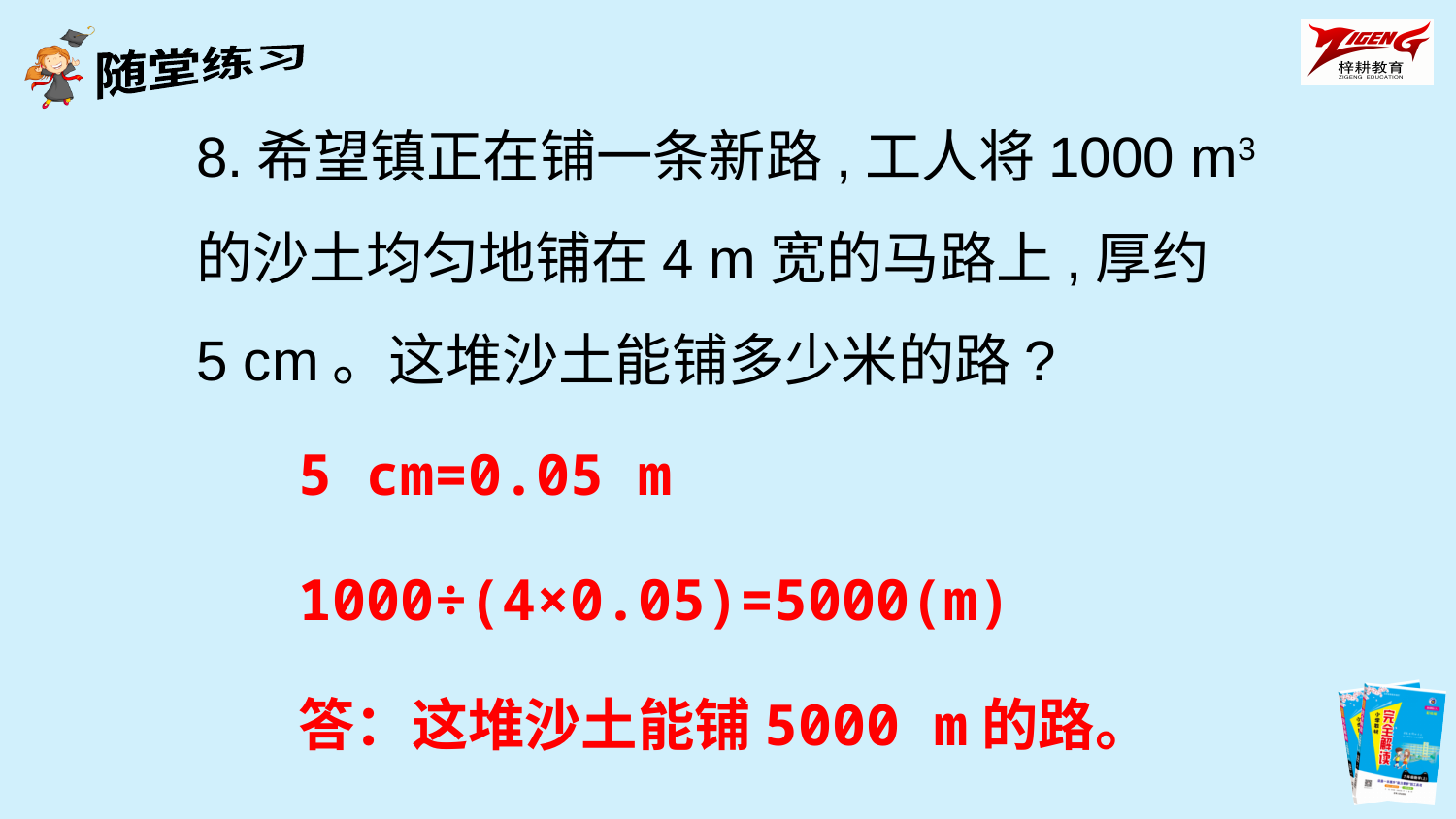

8.希望镇正在铺一条新路,工人将1000 m3的沙土均匀地铺在4 m宽的马路上,厚约
5 cm。这堆沙土能铺多少米的路?
5 cm=0.05 m
1000÷(4×0.05)=5000(m)
答：这堆沙土能铺5000 m的路。